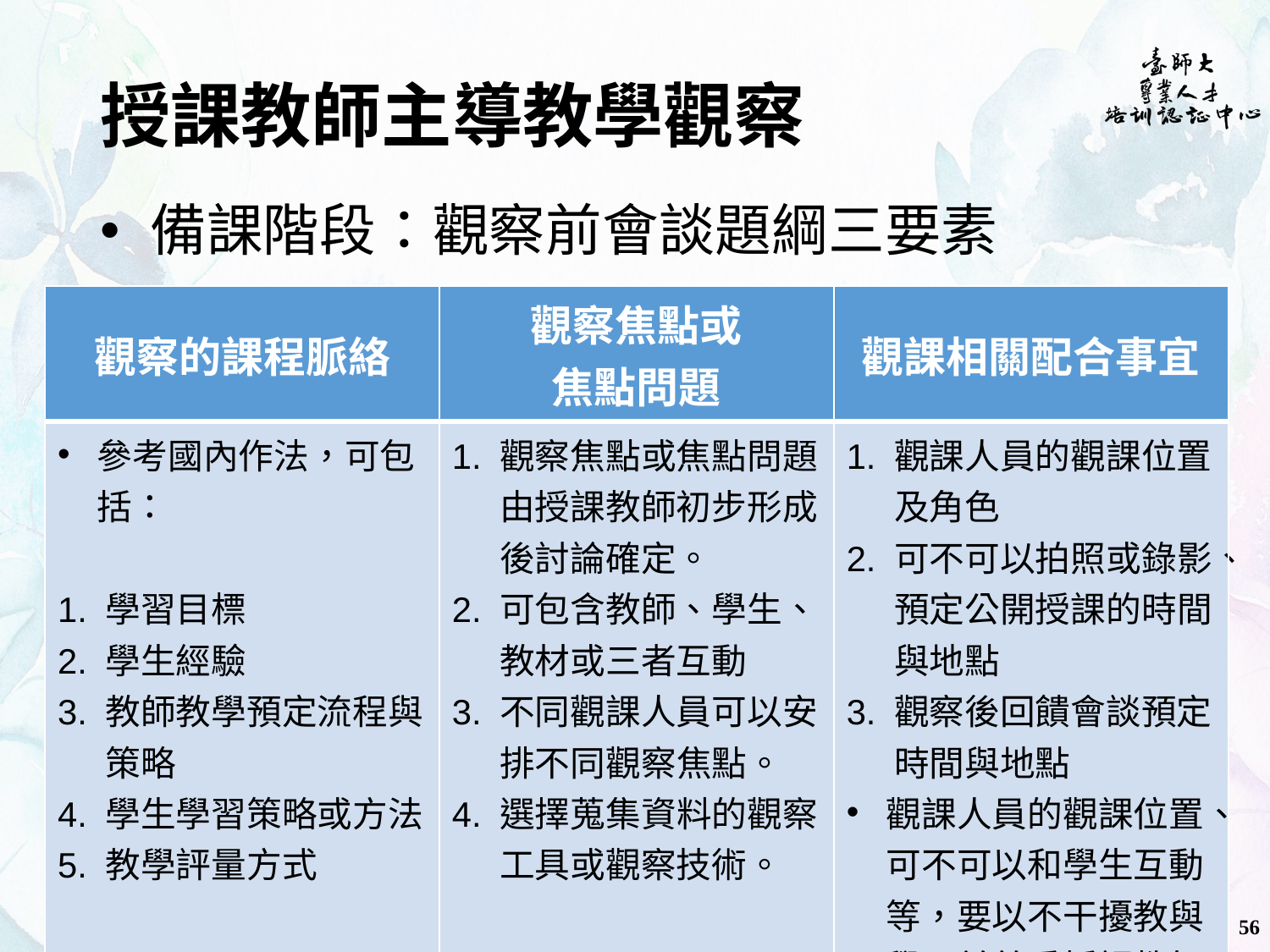

# 授課教師主導教學觀察
備課階段：觀察前會談題綱三要素

| 觀察的課程脈絡 | 觀察焦點或 焦點問題 | 觀課相關配合事宜 |
| --- | --- | --- |
| 參考國內作法，可包括： 學習目標 學生經驗 教師教學預定流程與策略 學生學習策略或方法 教學評量方式 | 觀察焦點或焦點問題由授課教師初步形成後討論確定。 可包含教師、學生、教材或三者互動 不同觀課人員可以安排不同觀察焦點。 選擇蒐集資料的觀察工具或觀察技術。 | 觀課人員的觀課位置及角色 可不可以拍照或錄影、預定公開授課的時間與地點 觀察後回饋會談預定時間與地點 觀課人員的觀課位置、可不可以和學生互動等，要以不干擾教與學，並尊重授課教師和學生為優先考量 |
56